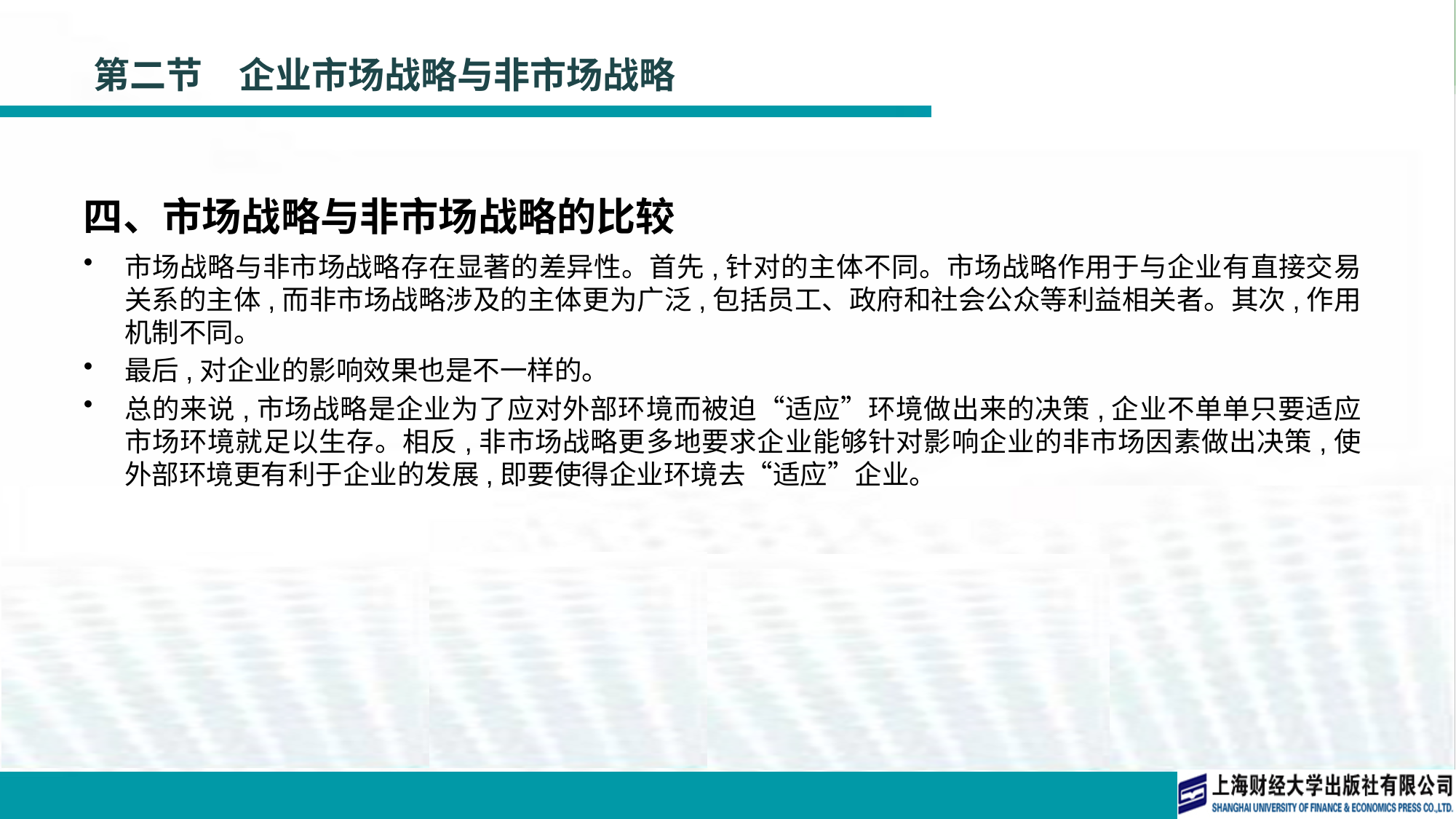

# 第二节　企业市场战略与非市场战略
四、市场战略与非市场战略的比较
市场战略与非市场战略存在显著的差异性。首先,针对的主体不同。市场战略作用于与企业有直接交易关系的主体,而非市场战略涉及的主体更为广泛,包括员工、政府和社会公众等利益相关者。其次,作用机制不同。
最后,对企业的影响效果也是不一样的。
总的来说,市场战略是企业为了应对外部环境而被迫“适应”环境做出来的决策,企业不单单只要适应市场环境就足以生存。相反,非市场战略更多地要求企业能够针对影响企业的非市场因素做出决策,使外部环境更有利于企业的发展,即要使得企业环境去“适应”企业。